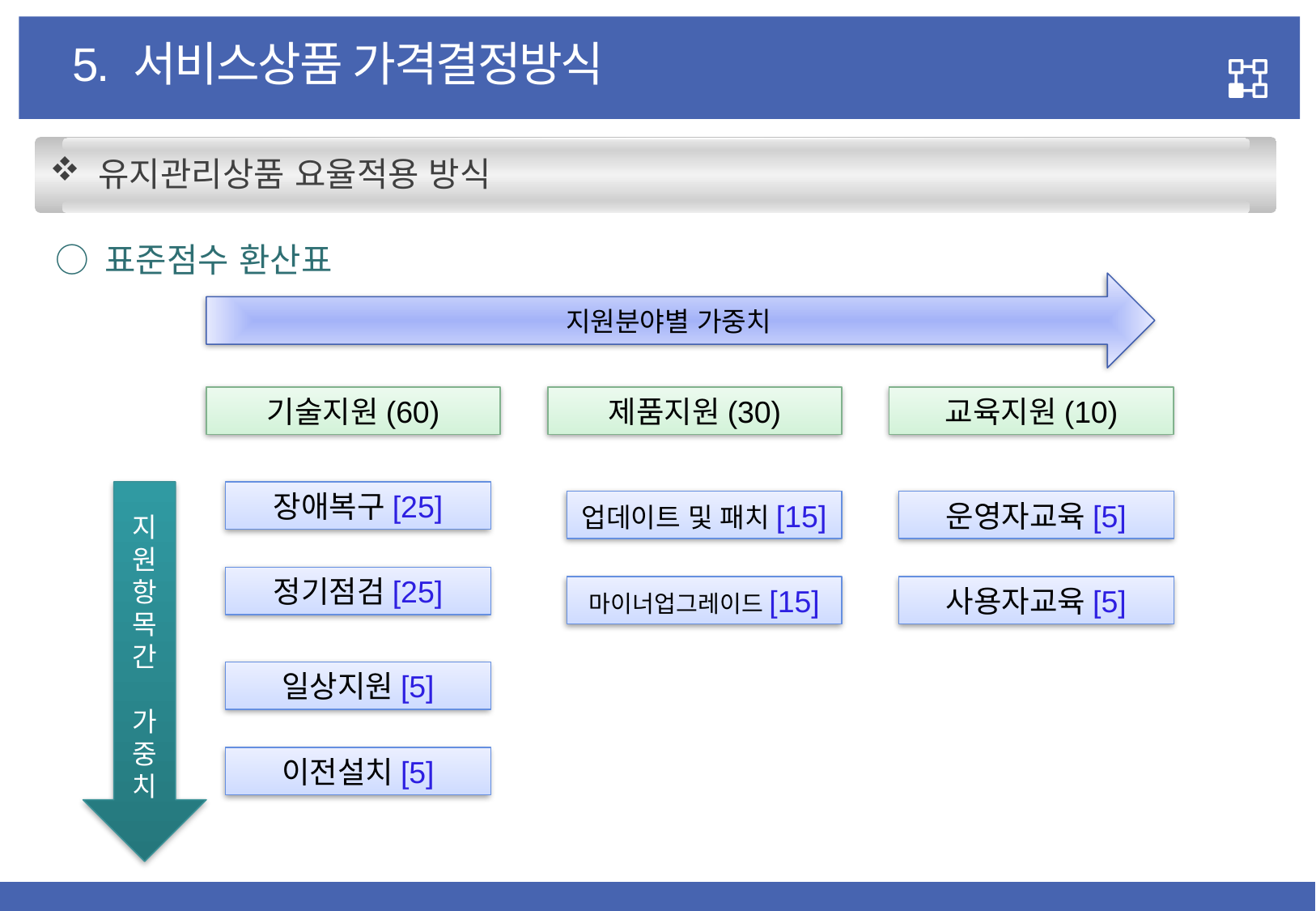

5. 서비스상품 가격결정방식

 유지관리상품 요율적용 방식
  ○ 표준점수 환산표
지원분야별 가중치
기술지원(60)
제품지원(30)
교육지원(10)
지원
항목간
가 중치
장애복구[25]
업데이트 및 패치[15]
운영자교육[5]
정기점검[25]
마이너업그레이드[15]
사용자교육[5]
일상지원[5]
이전설치[5]